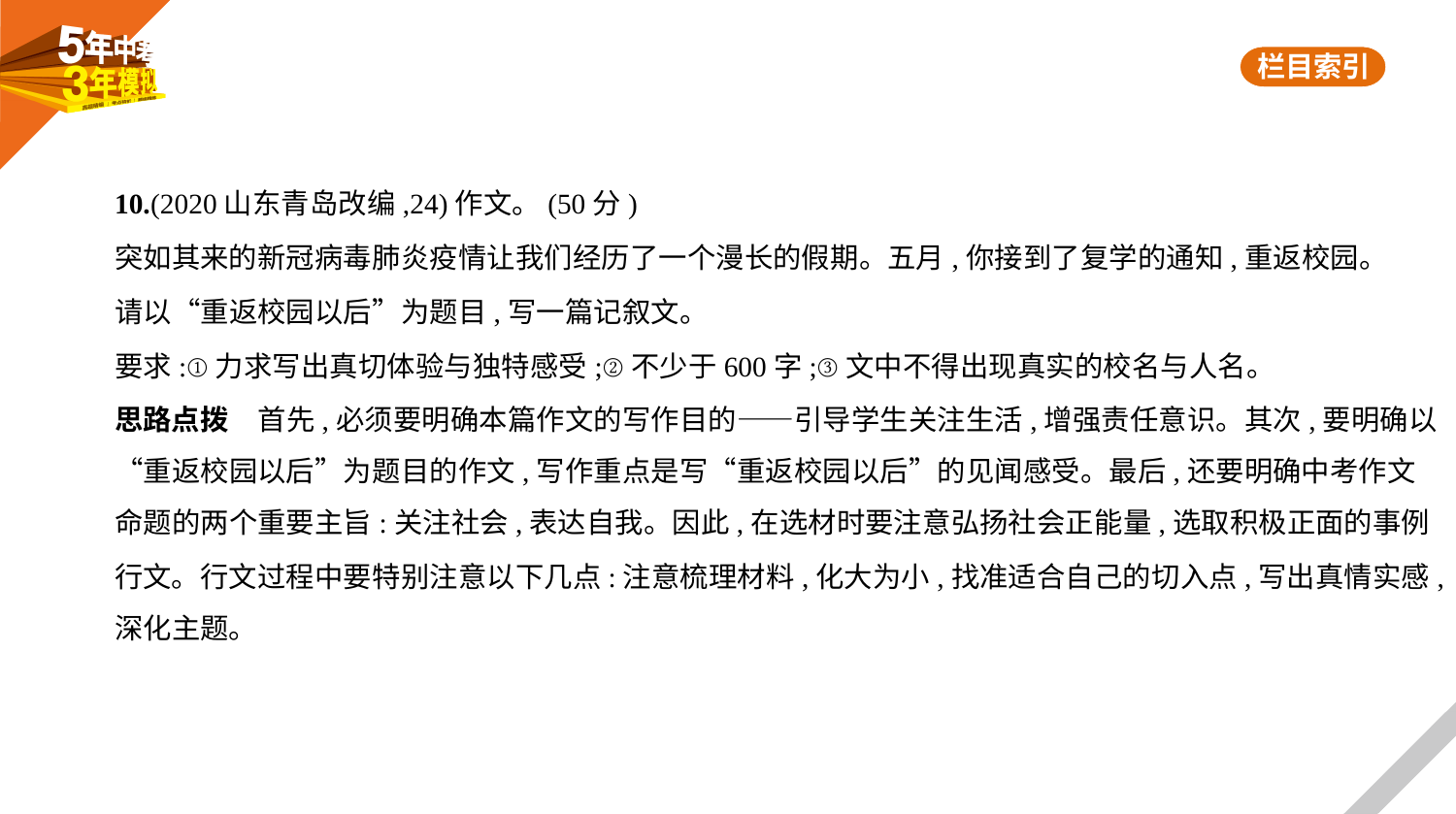

10.(2020山东青岛改编,24)作文。(50分)
突如其来的新冠病毒肺炎疫情让我们经历了一个漫长的假期。五月,你接到了复学的通知,重返校园。
请以“重返校园以后”为题目,写一篇记叙文。
要求:①力求写出真切体验与独特感受;②不少于600字;③文中不得出现真实的校名与人名。
思路点拨　首先,必须要明确本篇作文的写作目的——引导学生关注生活,增强责任意识。其次,要明确以
“重返校园以后”为题目的作文,写作重点是写“重返校园以后”的见闻感受。最后,还要明确中考作文
命题的两个重要主旨:关注社会,表达自我。因此,在选材时要注意弘扬社会正能量,选取积极正面的事例
行文。行文过程中要特别注意以下几点:注意梳理材料,化大为小,找准适合自己的切入点,写出真情实感,
深化主题。